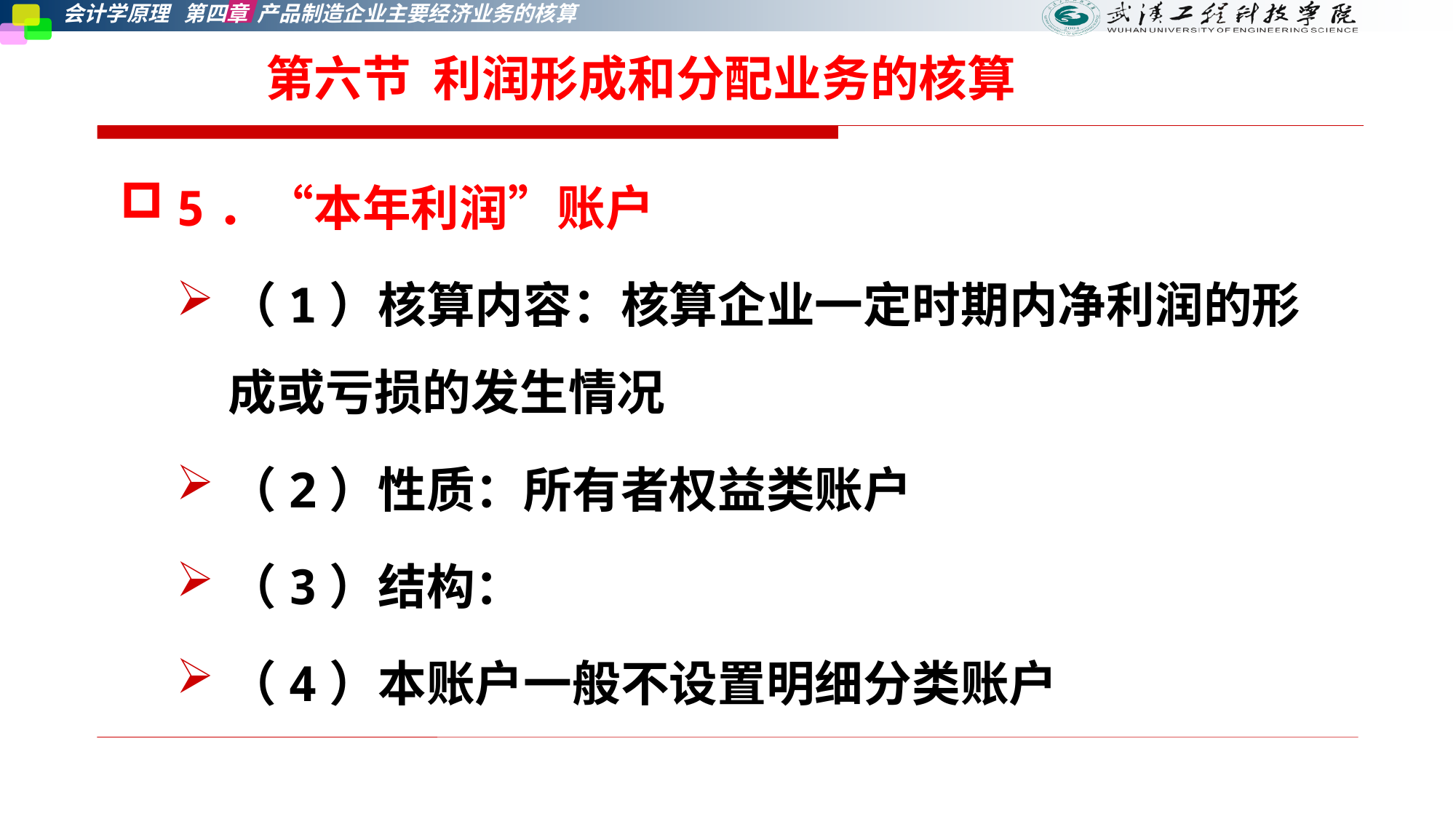

# 第六节  利润形成和分配业务的核算
5．“本年利润”账户
（1）核算内容：核算企业一定时期内净利润的形成或亏损的发生情况
（2）性质：所有者权益类账户
（3）结构：
（4）本账户一般不设置明细分类账户